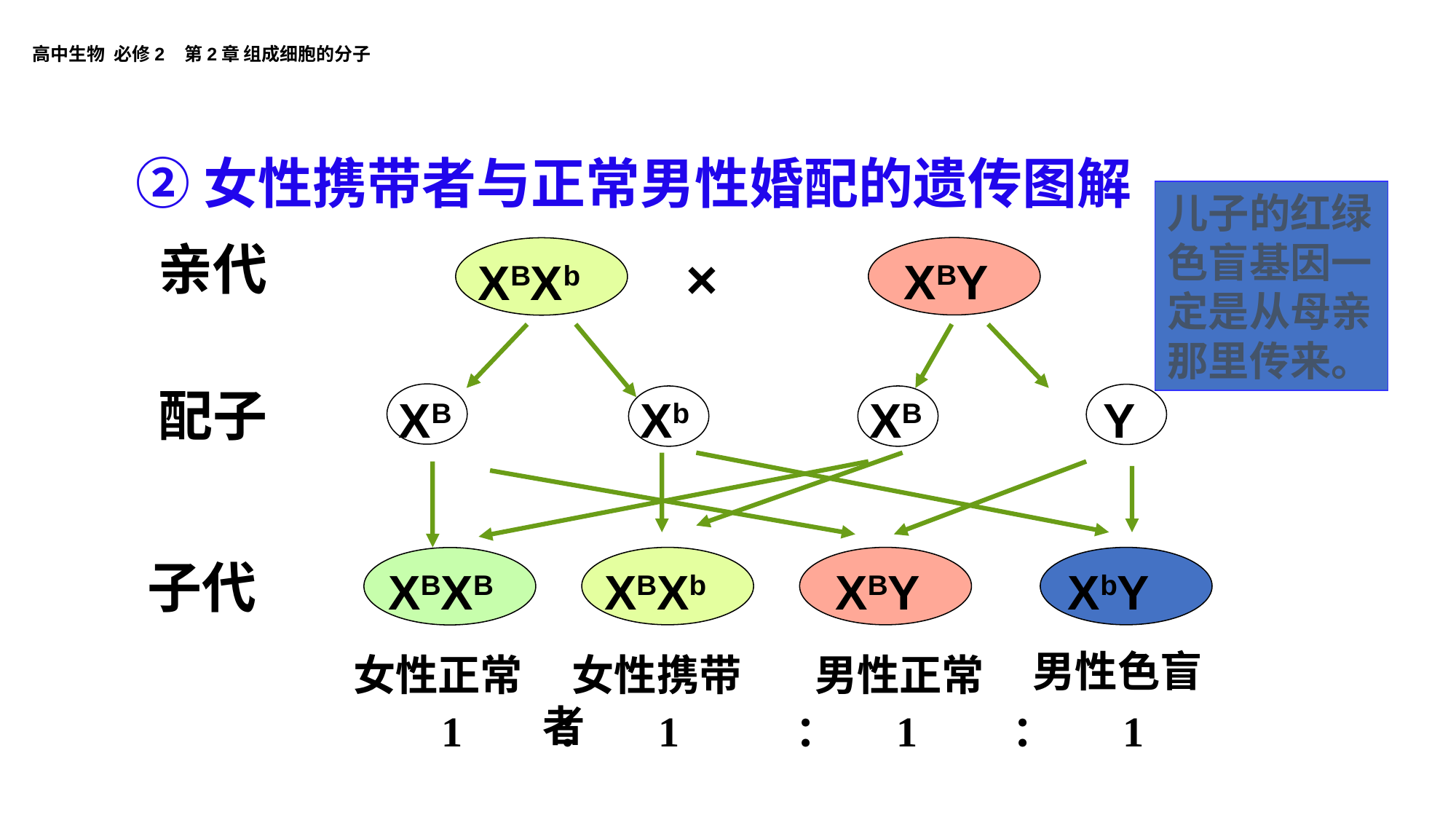

②女性携带者与正常男性婚配的遗传图解
儿子的红绿色盲基因一定是从母亲那里传来。
亲代

 XBY

XBXb
×

配子

XB
Xb

XB

Y

 XbY

XBXb

 XBY
子代

XBXB
男性色盲
男性正常
女性正常
  女性携带者
1        ：     1          ：     1        ：      1